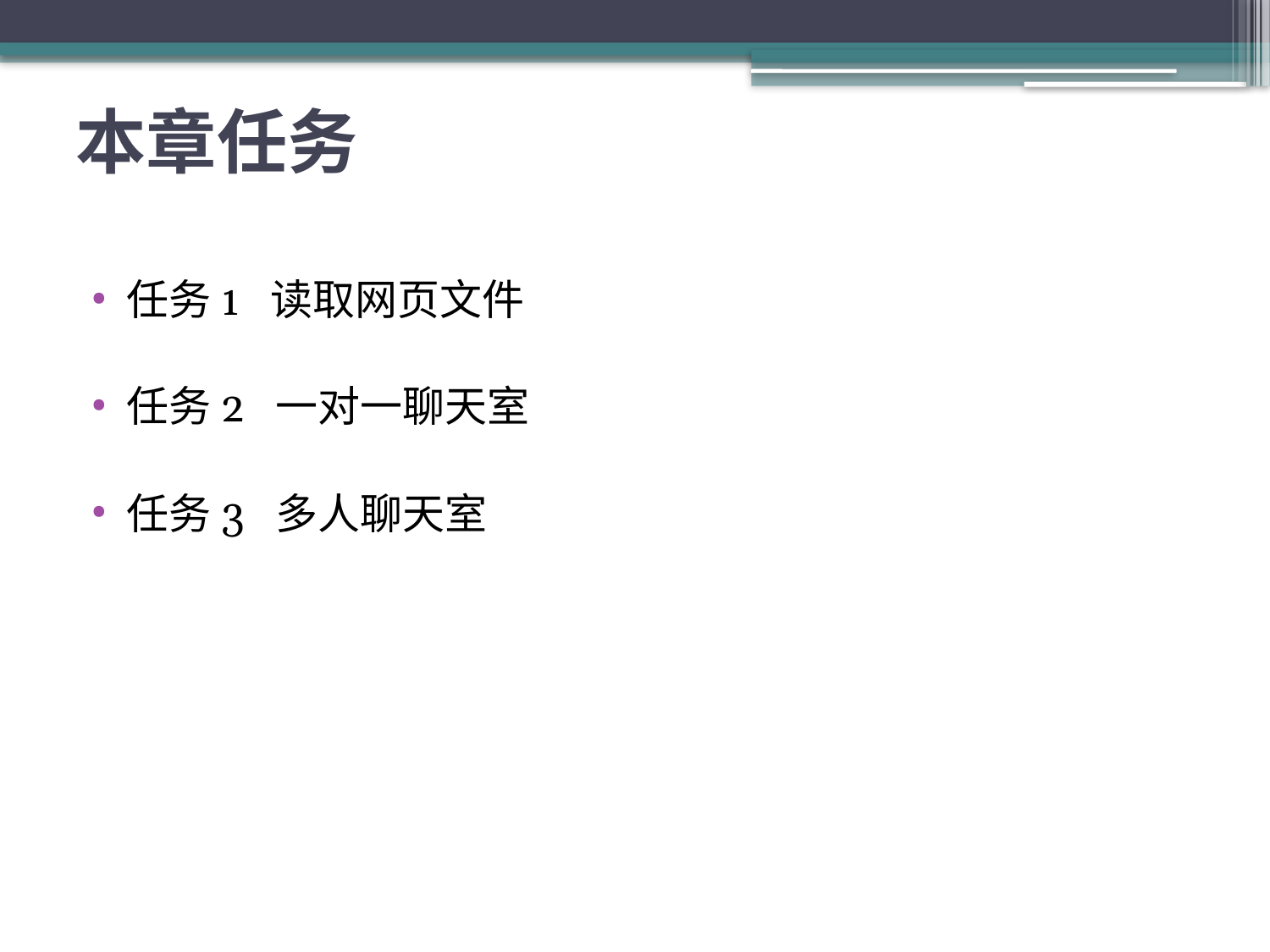

# 本章任务
任务1  读取网页文件
任务2  一对一聊天室
任务3  多人聊天室